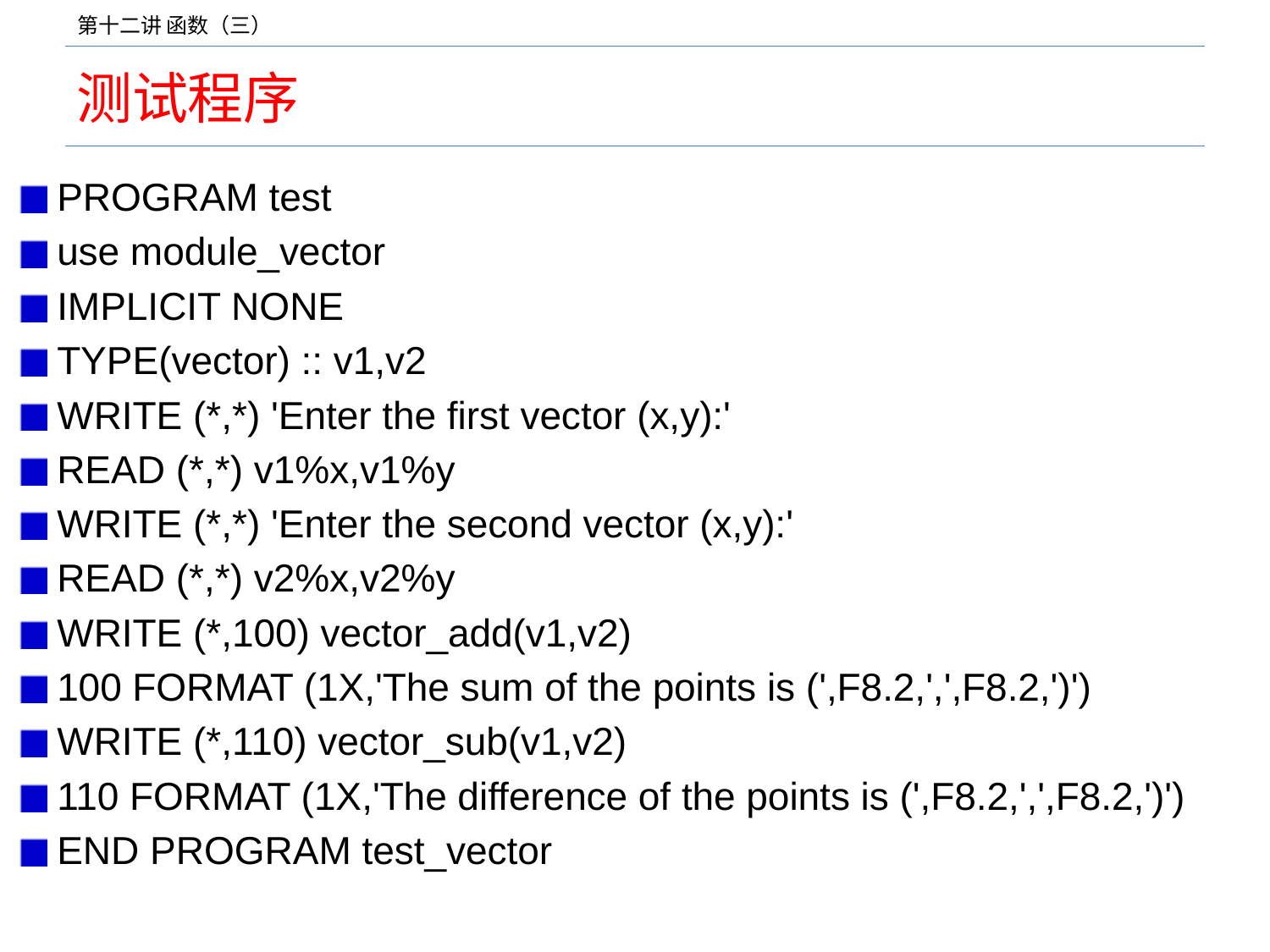

# 测试程序
PROGRAM test
use module_vector
IMPLICIT NONE
TYPE(vector) :: v1,v2
WRITE (*,*) 'Enter the first vector (x,y):'
READ (*,*) v1%x,v1%y
WRITE (*,*) 'Enter the second vector (x,y):'
READ (*,*) v2%x,v2%y
WRITE (*,100) vector_add(v1,v2)
100 FORMAT (1X,'The sum of the points is (',F8.2,',',F8.2,')')
WRITE (*,110) vector_sub(v1,v2)
110 FORMAT (1X,'The difference of the points is (',F8.2,',',F8.2,')')
END PROGRAM test_vector